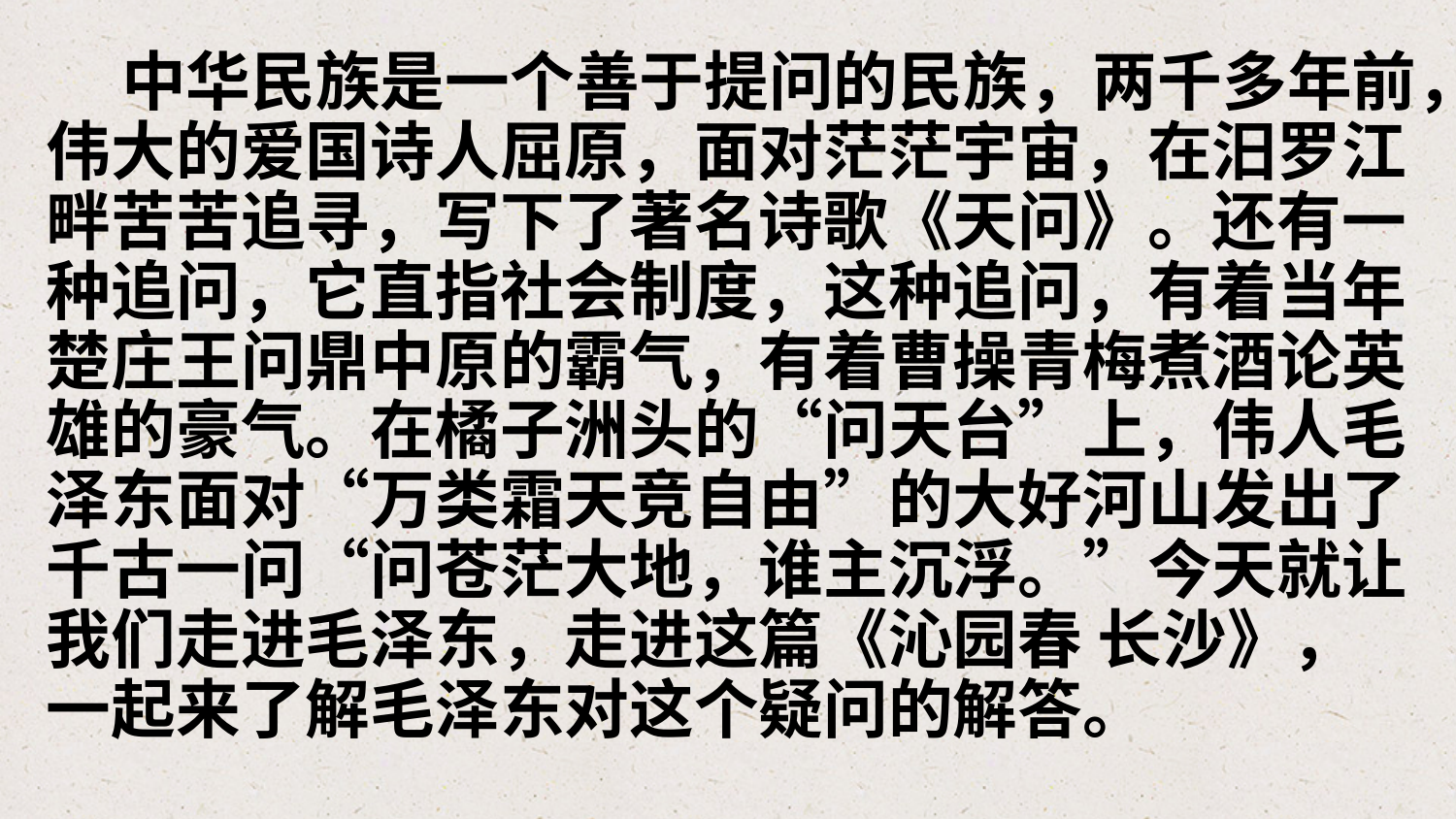

中华民族是一个善于提问的民族，两千多年前，伟大的爱国诗人屈原，面对茫茫宇宙，在汨罗江畔苦苦追寻，写下了著名诗歌《天问》。还有一种追问，它直指社会制度，这种追问，有着当年楚庄王问鼎中原的霸气，有着曹操青梅煮酒论英雄的豪气。在橘子洲头的“问天台”上，伟人毛泽东面对“万类霜天竞自由”的大好河山发出了千古一问“问苍茫大地，谁主沉浮。”今天就让我们走进毛泽东，走进这篇《沁园春 长沙》，一起来了解毛泽东对这个疑问的解答。